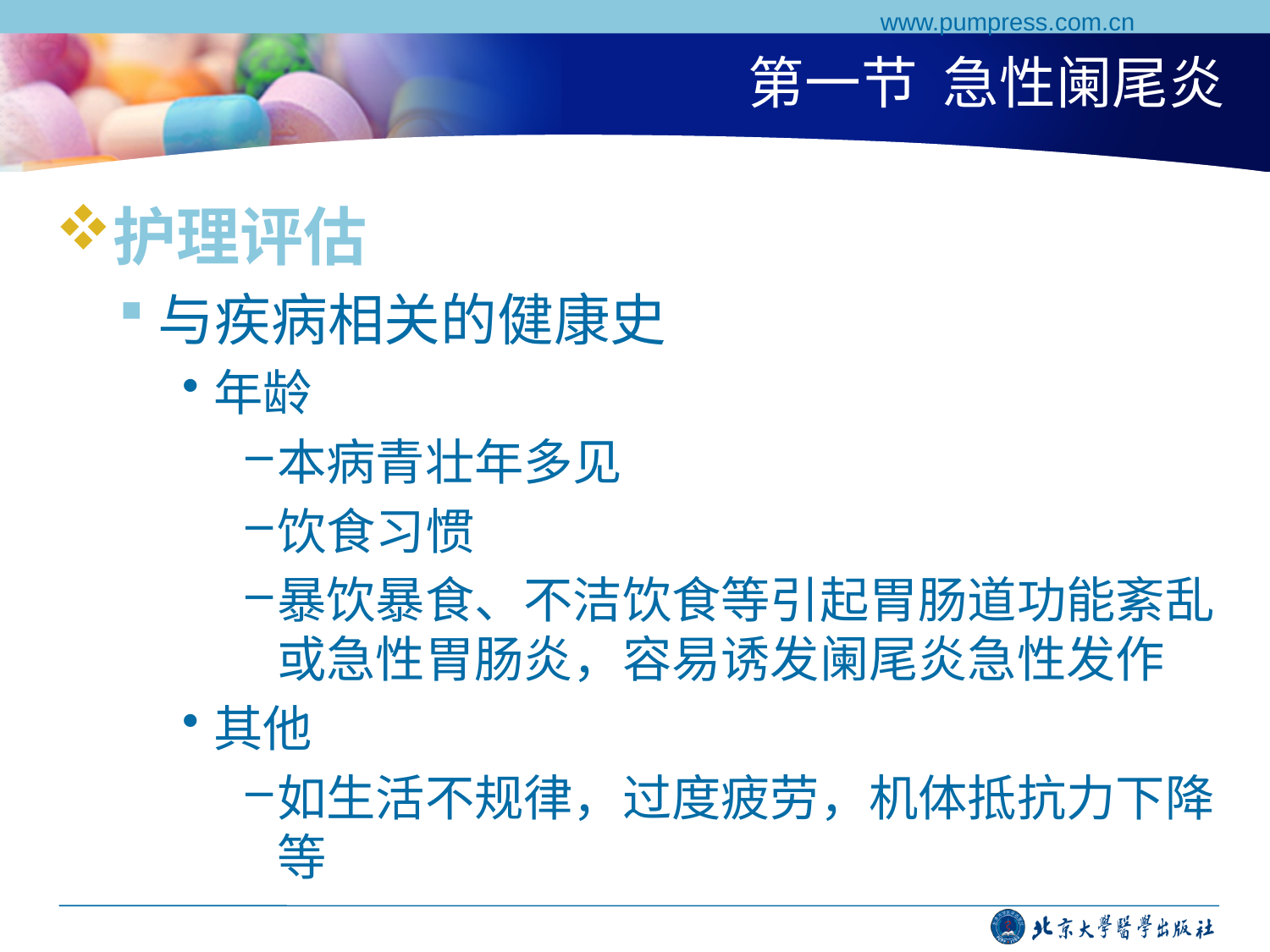

www.pumpress.com.cn
# 第一节  急性阑尾炎
护理评估
与疾病相关的健康史
年龄
本病青壮年多见
饮食习惯
暴饮暴食、不洁饮食等引起胃肠道功能紊乱或急性胃肠炎，容易诱发阑尾炎急性发作
其他
如生活不规律，过度疲劳，机体抵抗力下降等